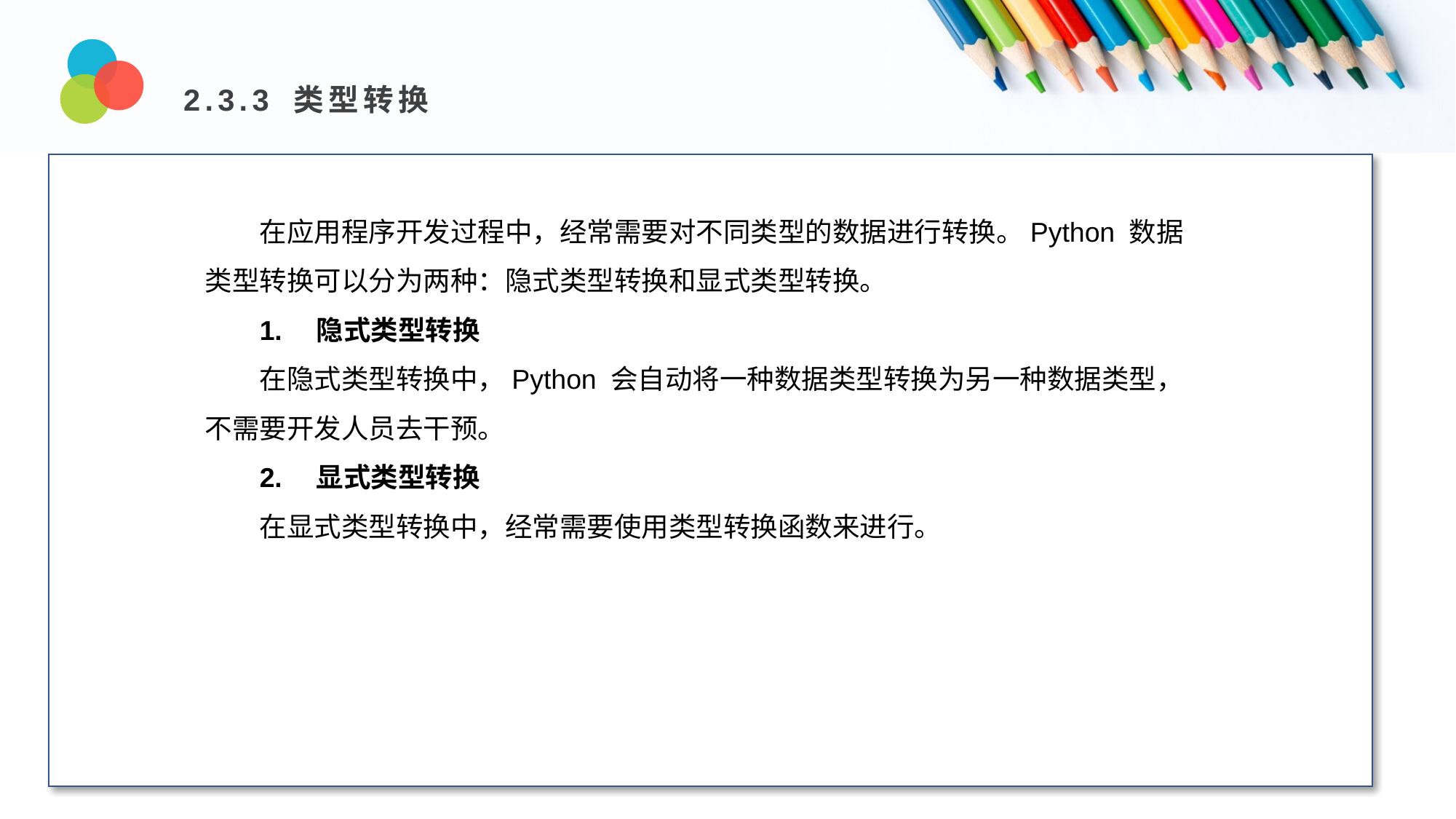

2.3.3 类型转换
Design and Production
在应用程序开发过程中，经常需要对不同类型的数据进行转换。Python 数据类型转换可以分为两种：隐式类型转换和显式类型转换。
1. 隐式类型转换
在隐式类型转换中，Python 会自动将一种数据类型转换为另一种数据类型，不需要开发人员去干预。
2. 显式类型转换
在显式类型转换中，经常需要使用类型转换函数来进行。